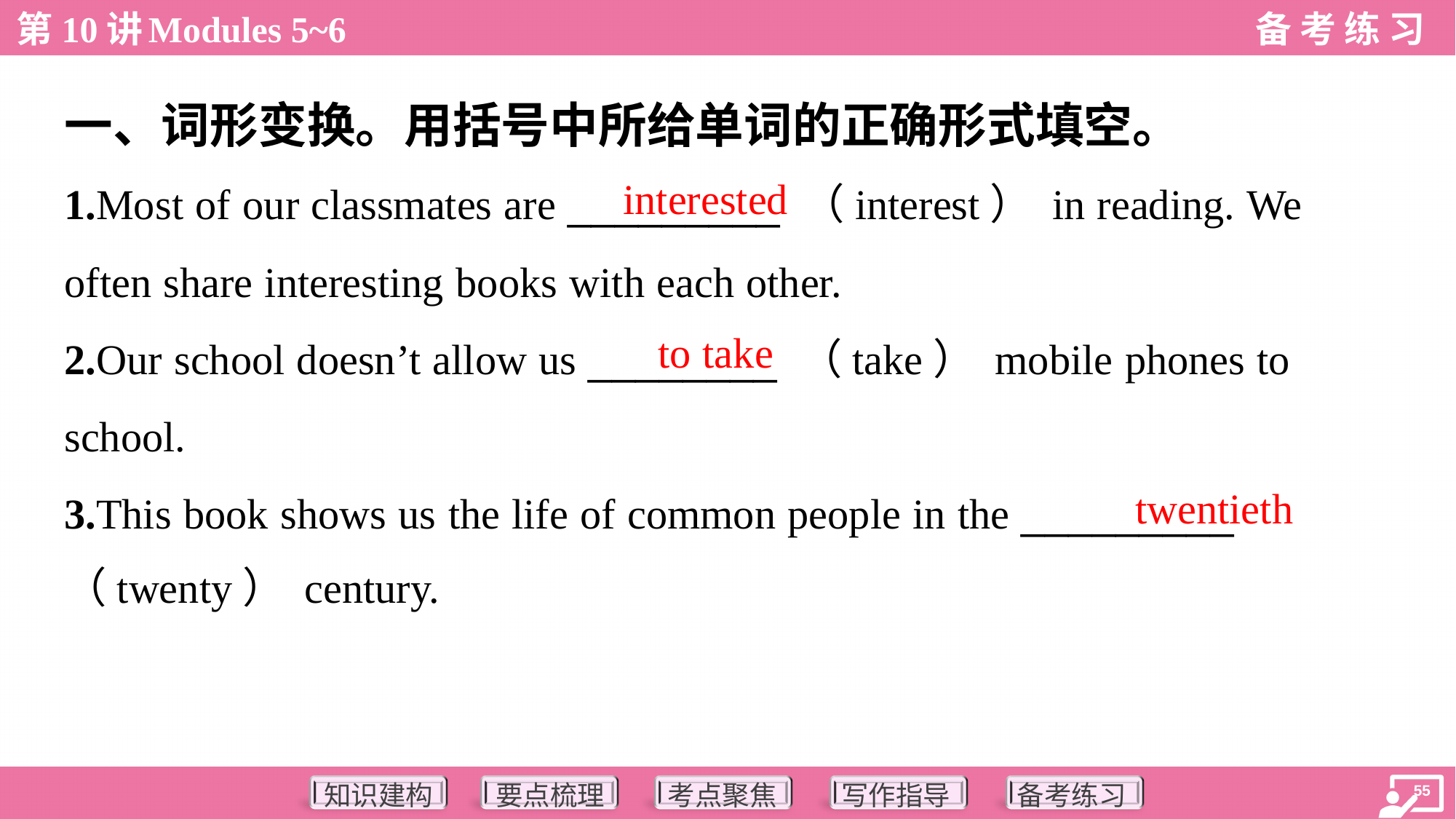

一、词形变换。用括号中所给单词的正确形式填空。
interested
1.Most of our classmates are _________ （interest） in reading. We
often share interesting books with each other.
2.Our school doesn’t allow us ________ （take） mobile phones to
school.
3.This book shows us the life of common people in the _________
（twenty） century.
to take
twentieth